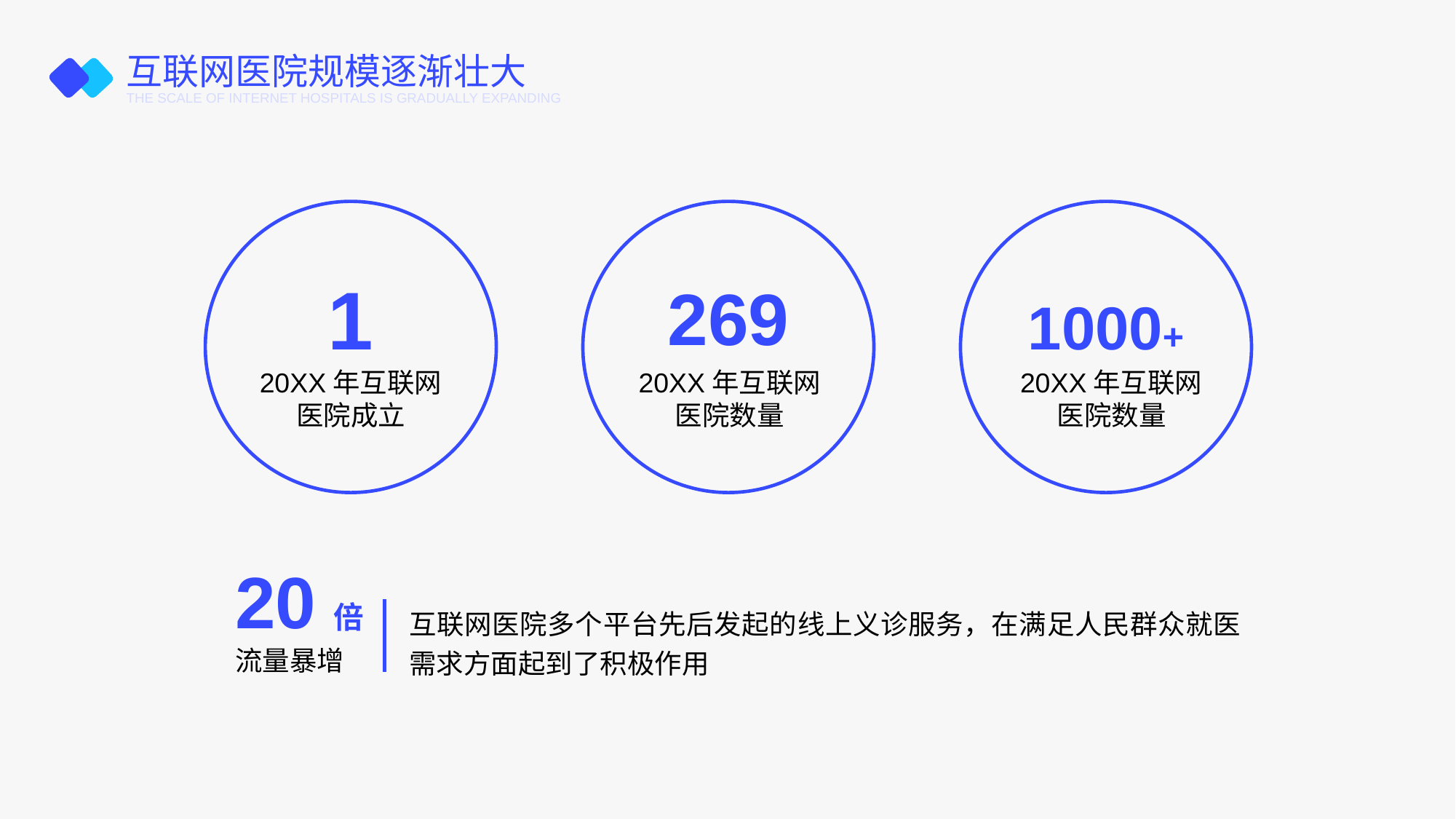

# 互联网医院规模逐渐壮大
THE SCALE OF INTERNET HOSPITALS IS GRADUALLY EXPANDING

1
269
1000+
20XX年互联网医院成立
20XX年互联网医院数量
20XX年互联网医院数量
20倍
流量暴增
互联网医院多个平台先后发起的线上义诊服务，在满足人民群众就医需求方面起到了积极作用